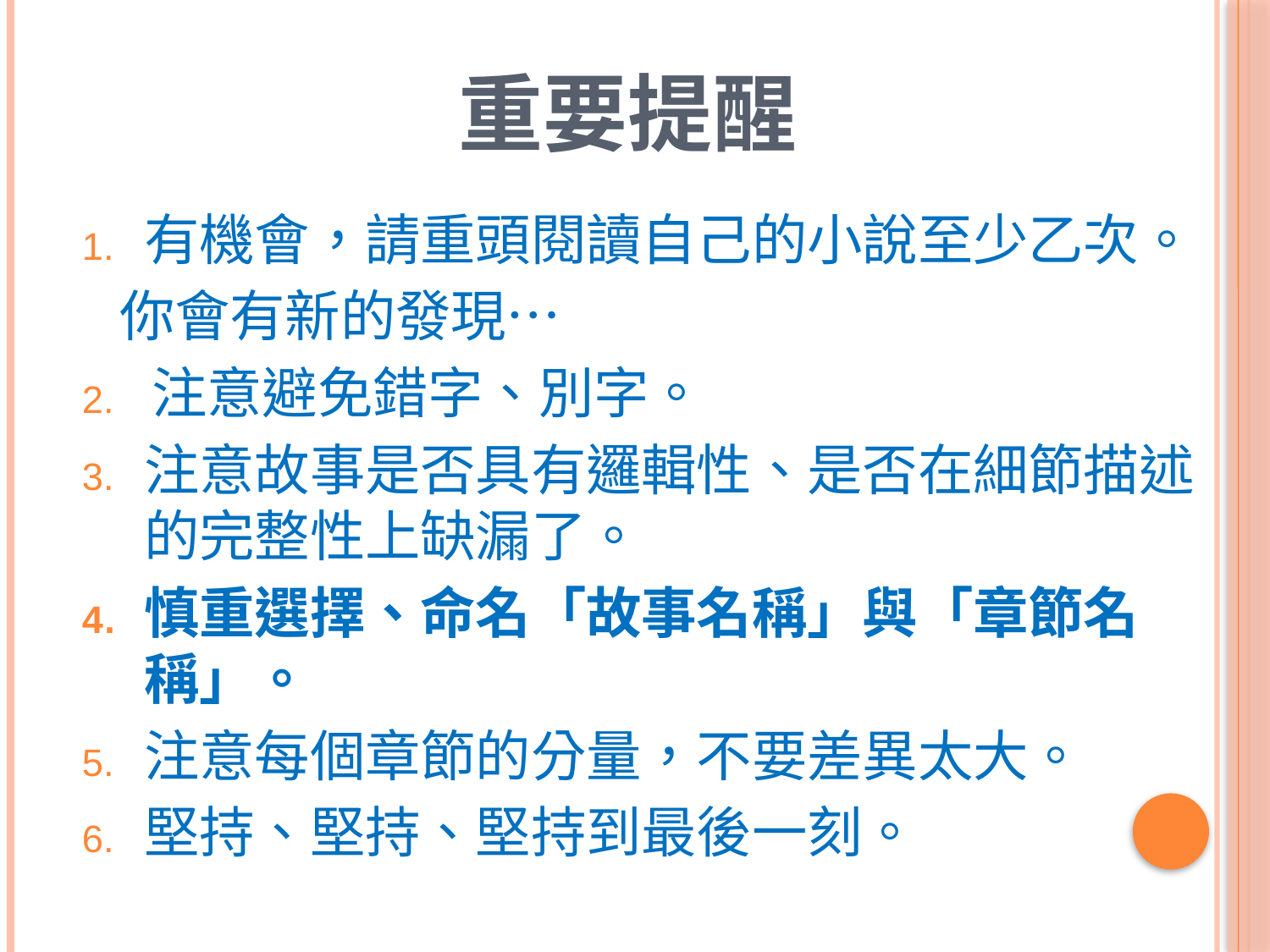

# 重要提醒
有機會，請重頭閱讀自己的小說至少乙次。
  你會有新的發現…
注意避免錯字、別字。
注意故事是否具有邏輯性、是否在細節描述的完整性上缺漏了。
慎重選擇、命名「故事名稱」與「章節名稱」。
注意每個章節的分量，不要差異太大。
堅持、堅持、堅持到最後一刻。